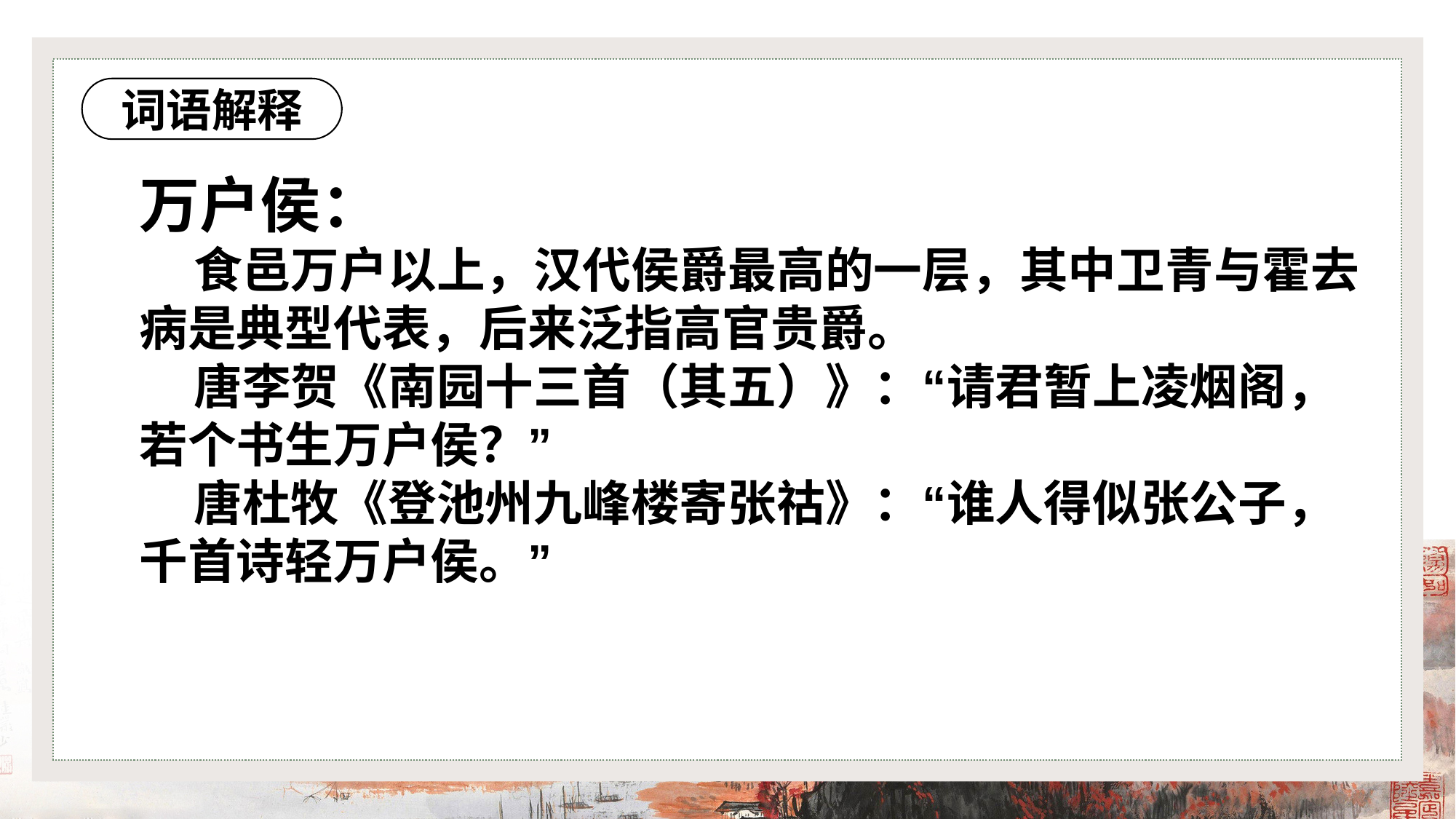

词语解释

万户侯：
食邑万户以上，汉代侯爵最高的一层，其中卫青与霍去病是典型代表，后来泛指高官贵爵。
唐李贺《南园十三首（其五）》：“请君暂上凌烟阁，若个书生万户侯？”
唐杜牧《登池州九峰楼寄张祜》：“谁人得似张公子，千首诗轻万户侯。”